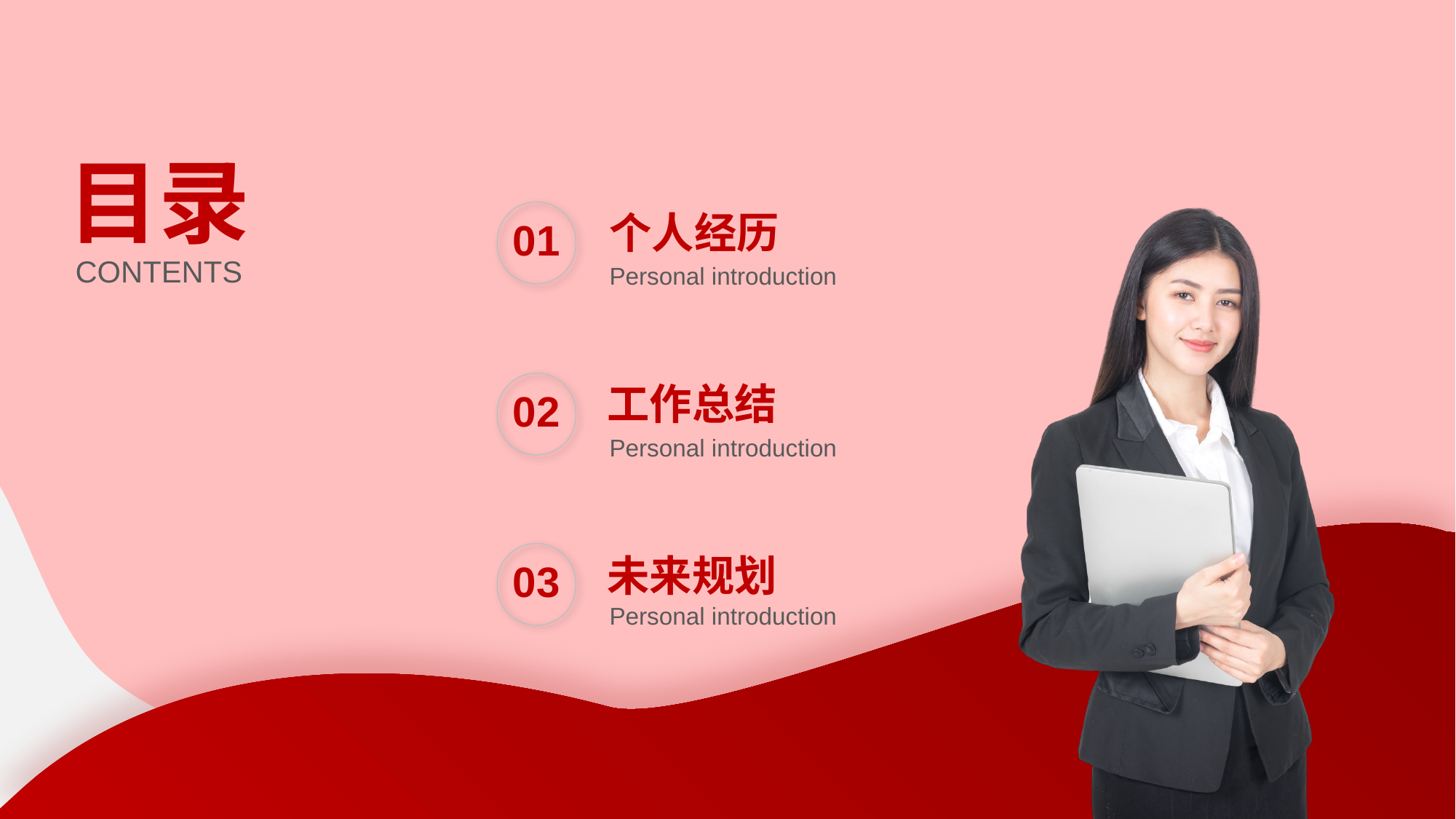

目录

个人经历
Personal introduction
01
CONTENTS

工作总结
Personal introduction
02

未来规划
Personal introduction
03